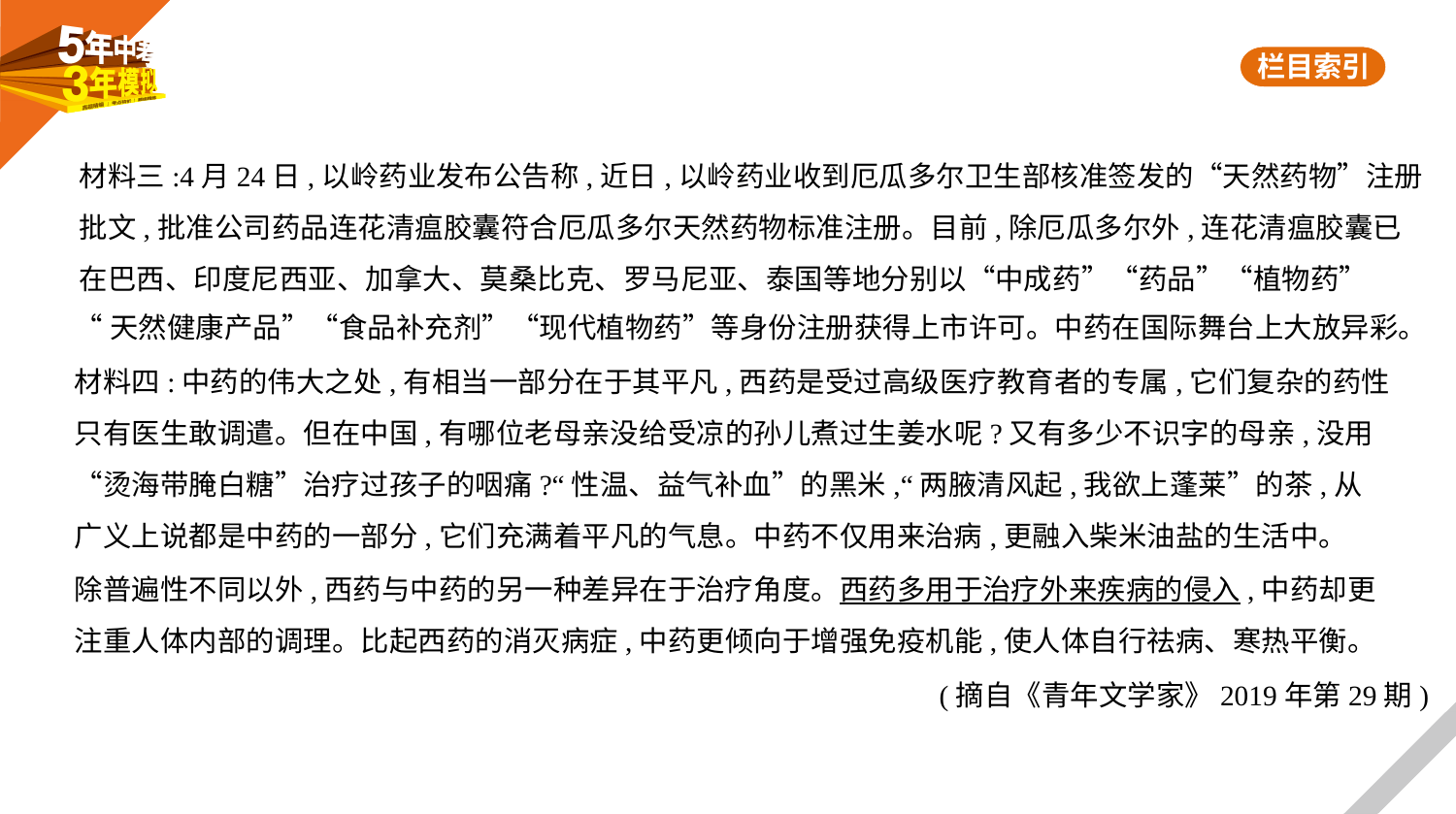

材料三:4月24日,以岭药业发布公告称,近日,以岭药业收到厄瓜多尔卫生部核准签发的“天然药物”注册
批文,批准公司药品连花清瘟胶囊符合厄瓜多尔天然药物标准注册。目前,除厄瓜多尔外,连花清瘟胶囊已
在巴西、印度尼西亚、加拿大、莫桑比克、罗马尼亚、泰国等地分别以“中成药”“药品”“植物药”
“天然健康产品”“食品补充剂”“现代植物药”等身份注册获得上市许可。中药在国际舞台上大放异彩。
材料四:中药的伟大之处,有相当一部分在于其平凡,西药是受过高级医疗教育者的专属,它们复杂的药性
只有医生敢调遣。但在中国,有哪位老母亲没给受凉的孙儿煮过生姜水呢?又有多少不识字的母亲,没用
“烫海带腌白糖”治疗过孩子的咽痛?“性温、益气补血”的黑米,“两腋清风起,我欲上蓬莱”的茶,从
广义上说都是中药的一部分,它们充满着平凡的气息。中药不仅用来治病,更融入柴米油盐的生活中。
除普遍性不同以外,西药与中药的另一种差异在于治疗角度。西药多用于治疗外来疾病的侵入,中药却更
注重人体内部的调理。比起西药的消灭病症,中药更倾向于增强免疫机能,使人体自行祛病、寒热平衡。
(摘自《青年文学家》2019年第29期)